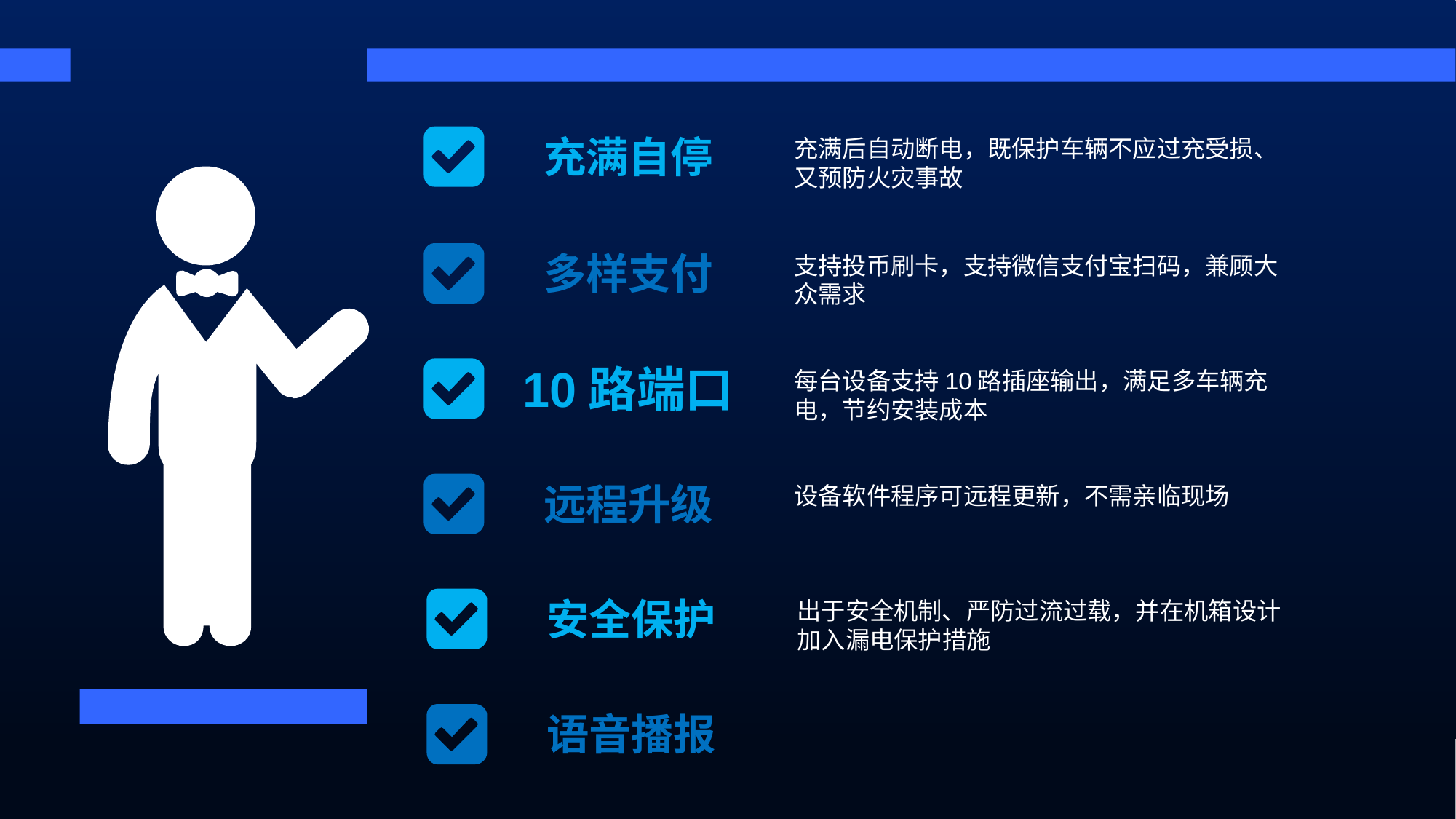

充满自停
充满后自动断电，既保护车辆不应过充受损、又预防火灾事故

多样支付
支持投币刷卡，支持微信支付宝扫码，兼顾大众需求
10路端口

每台设备支持10路插座输出，满足多车辆充电，节约安装成本

远程升级
设备软件程序可远程更新，不需亲临现场

安全保护
出于安全机制、严防过流过载，并在机箱设计加入漏电保护措施

语音播报